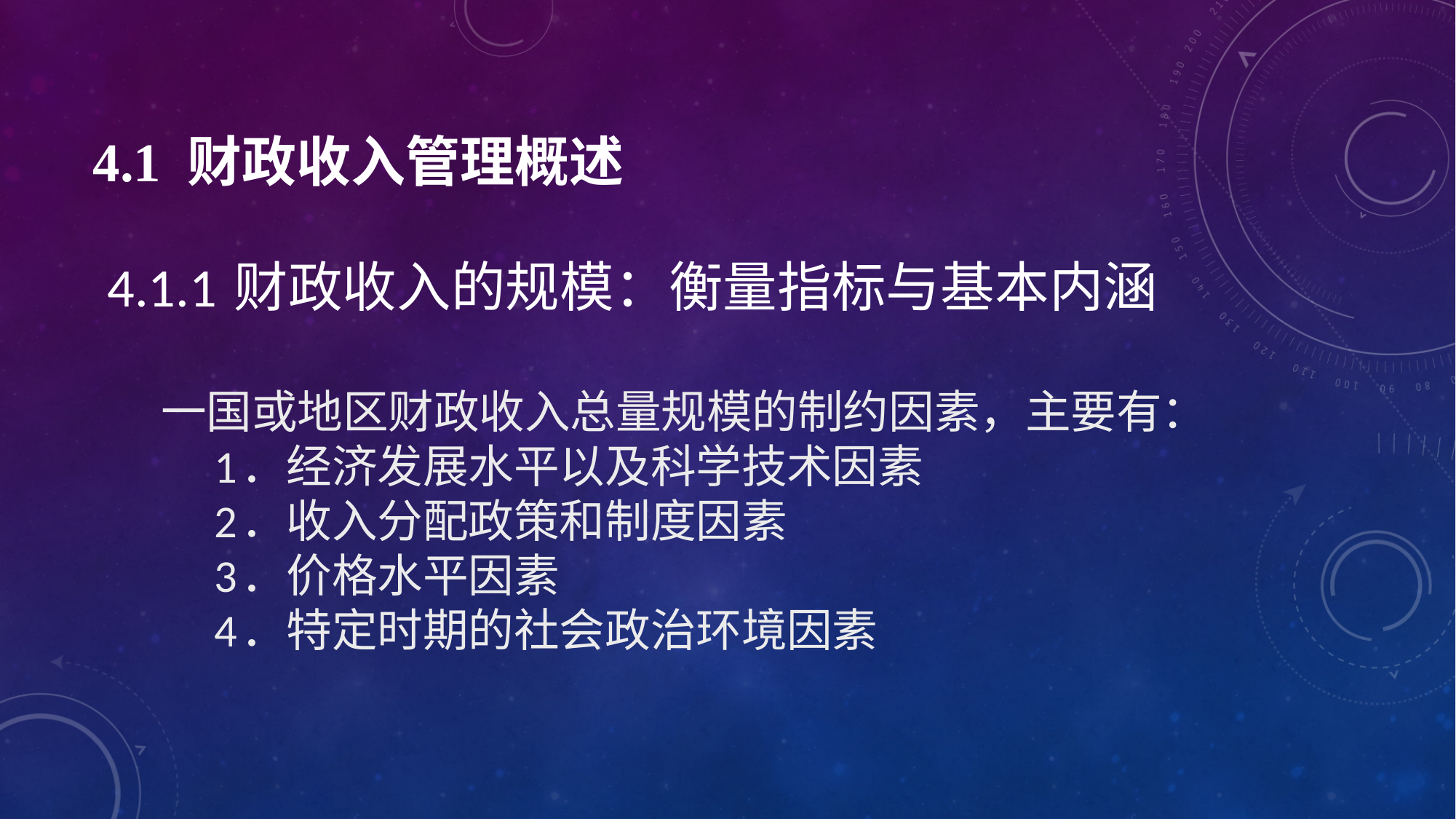

# 4.1 财政收入管理概述
4.1.1 财政收入的规模：衡量指标与基本内涵

一国或地区财政收入总量规模的制约因素，主要有：
1．经济发展水平以及科学技术因素
2．收入分配政策和制度因素
3．价格水平因素
4．特定时期的社会政治环境因素